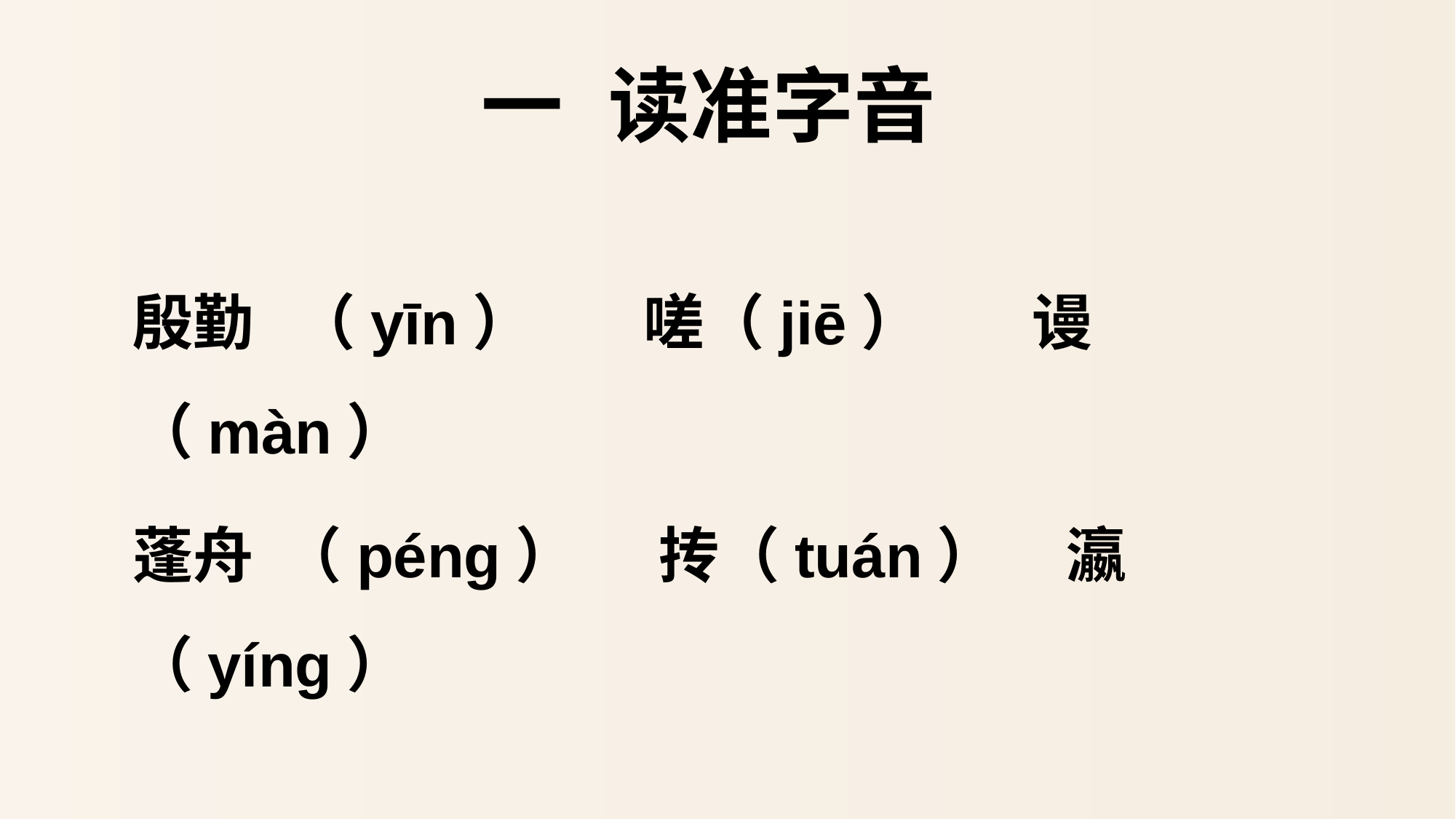

# 一  读准字音
殷勤   （yīn）        嗟（jiē）        谩（màn）
蓬舟  （péng）      抟（tuán）     瀛（yíng）